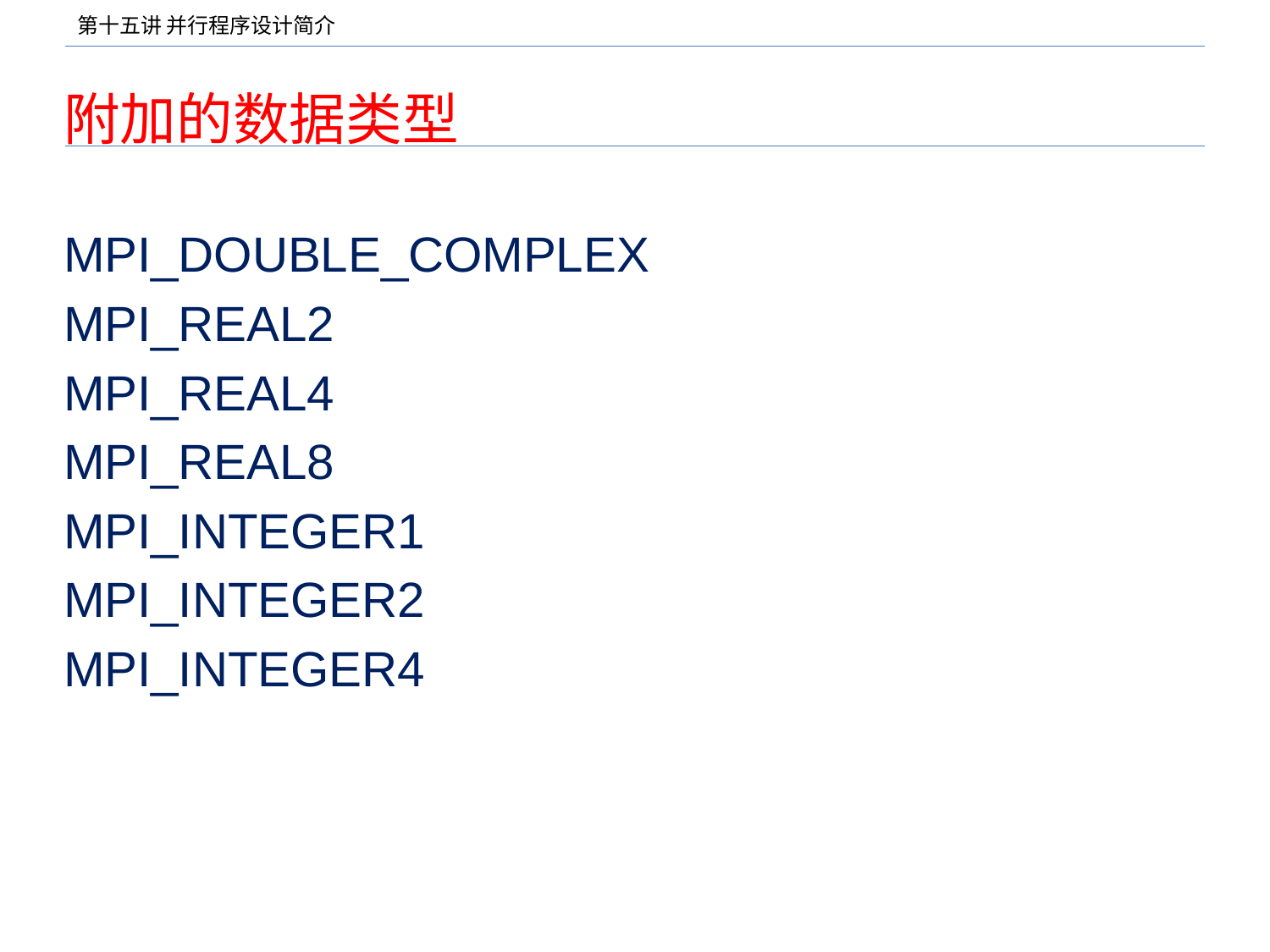

# 附加的数据类型
MPI_DOUBLE_COMPLEX
MPI_REAL2
MPI_REAL4
MPI_REAL8
MPI_INTEGER1
MPI_INTEGER2
MPI_INTEGER4